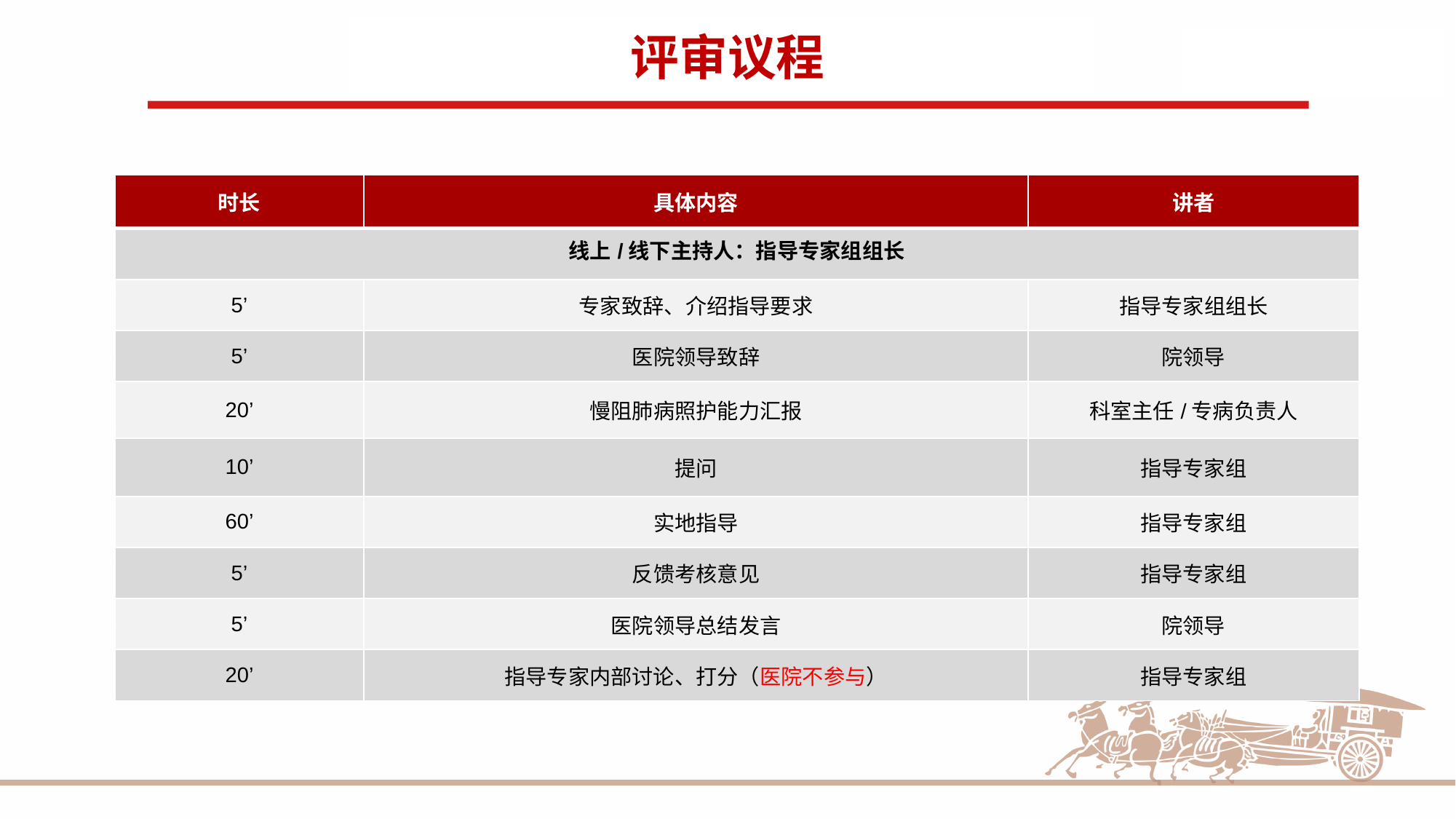

评审议程
| 时长 | 具体内容 | 讲者 |
| --- | --- | --- |
| 线上/线下主持人：指导专家组组长 |  |  |
| 5’ | 专家致辞、介绍指导要求 | 指导专家组组长 |
| 5’ | 医院领导致辞 | 院领导 |
| 20’ | 慢阻肺病照护能力汇报 | 科室主任/专病负责人 |
| 10’ | 提问 | 指导专家组 |
| 60’ | 实地指导 | 指导专家组 |
| 5’ | 反馈考核意见 | 指导专家组 |
| 5’ | 医院领导总结发言 | 院领导 |
| 20’ | 指导专家内部讨论、打分（医院不参与） | 指导专家组 |